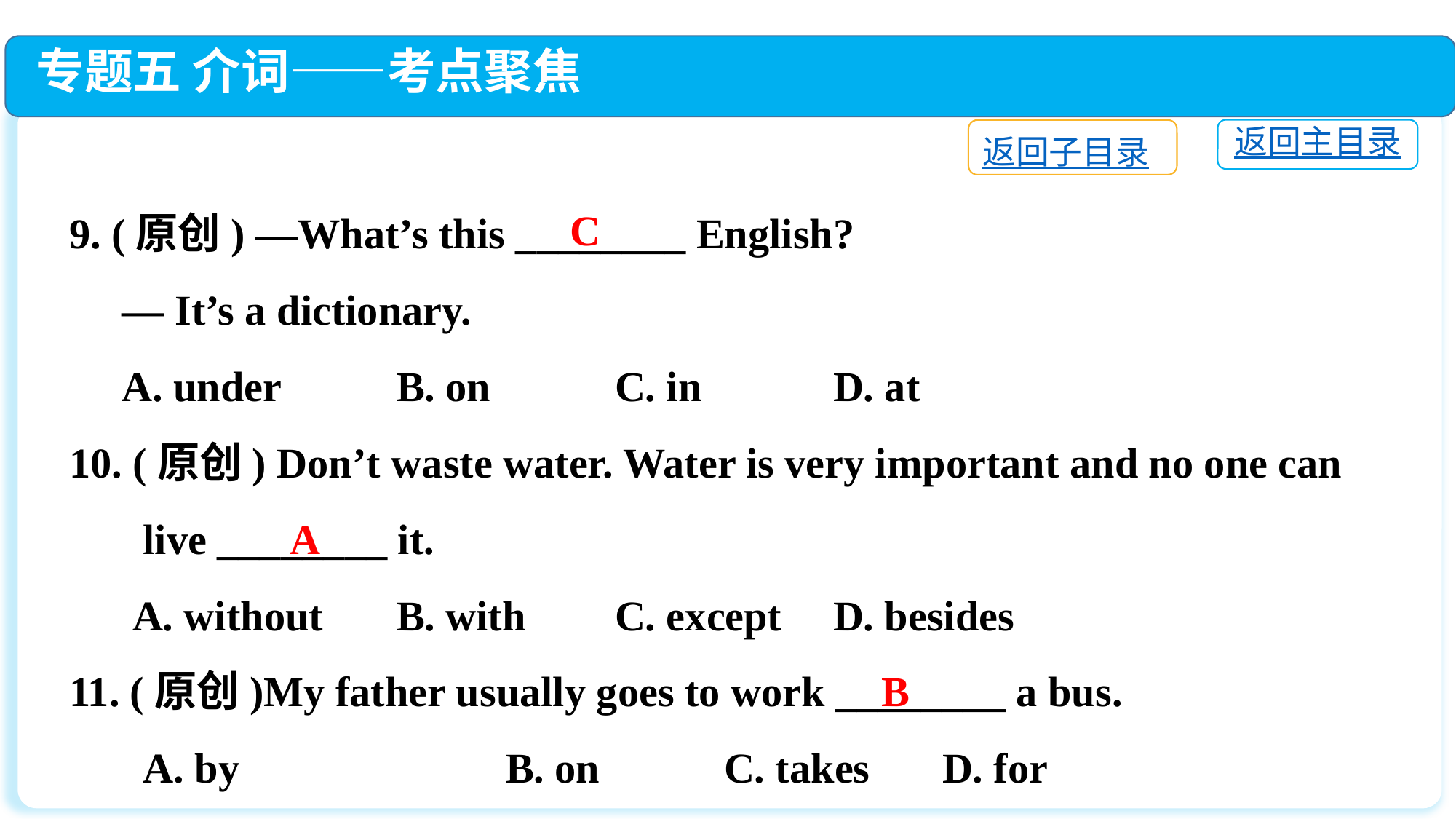

专题五 介词——考点聚焦

返回主目录

返回子目录
9. (原创) —What’s this ________ English?
     — It’s a dictionary.
     A. under		B. on		C. in		D. at
10. (原创) Don’t waste water. Water is very important and no one can
       live ________ it.
      A. without	B. with	C. except	D. besides
11. (原创)My father usually goes to work ________ a bus.
       A. by　		B. on		C. takes　	D. for
C
A
B